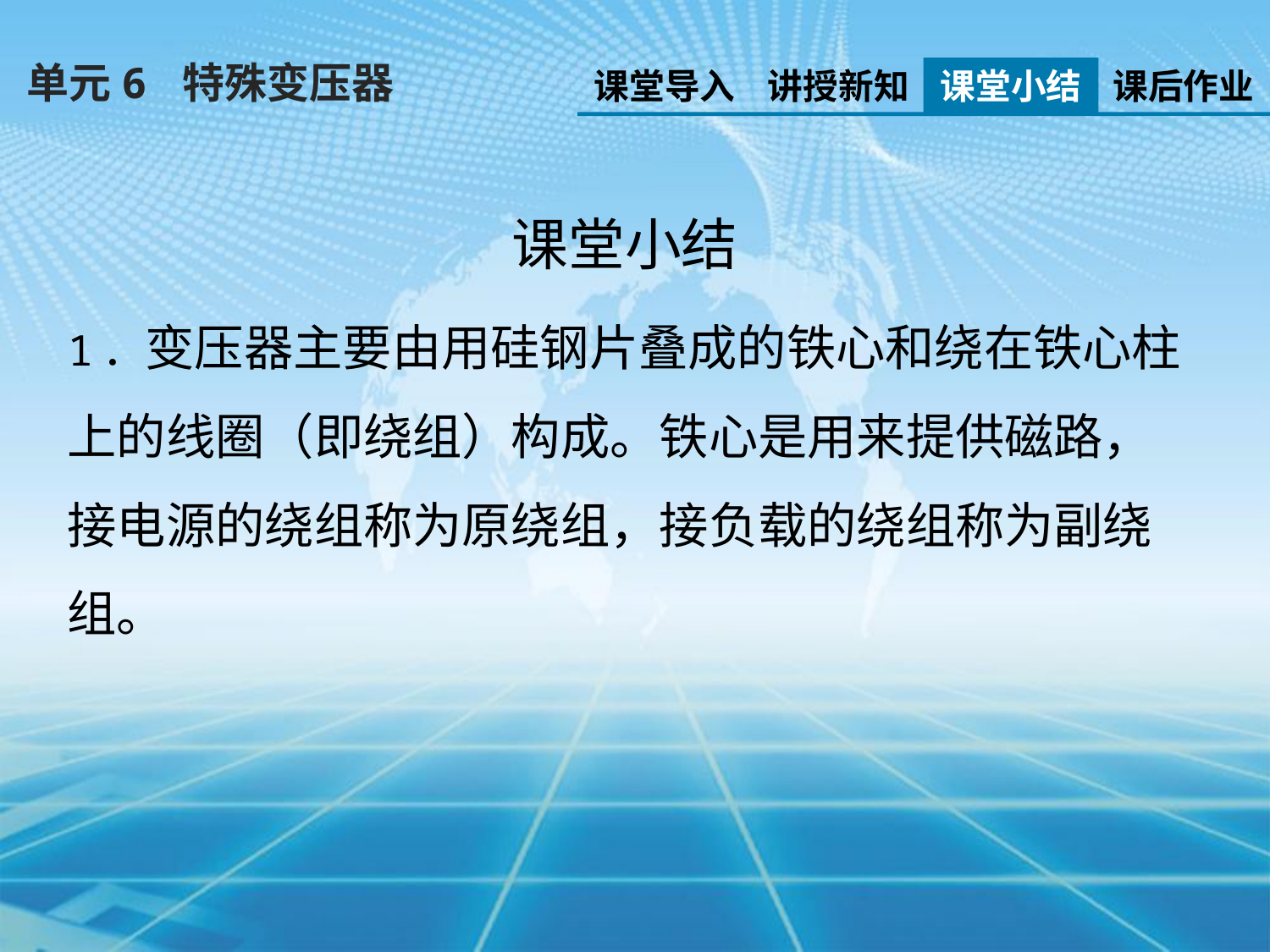

单元6 特殊变压器
课堂导入
讲授新知
课堂小结
课后作业
课堂小结
1．变压器主要由用硅钢片叠成的铁心和绕在铁心柱上的线圈（即绕组）构成。铁心是用来提供磁路，接电源的绕组称为原绕组，接负载的绕组称为副绕组。